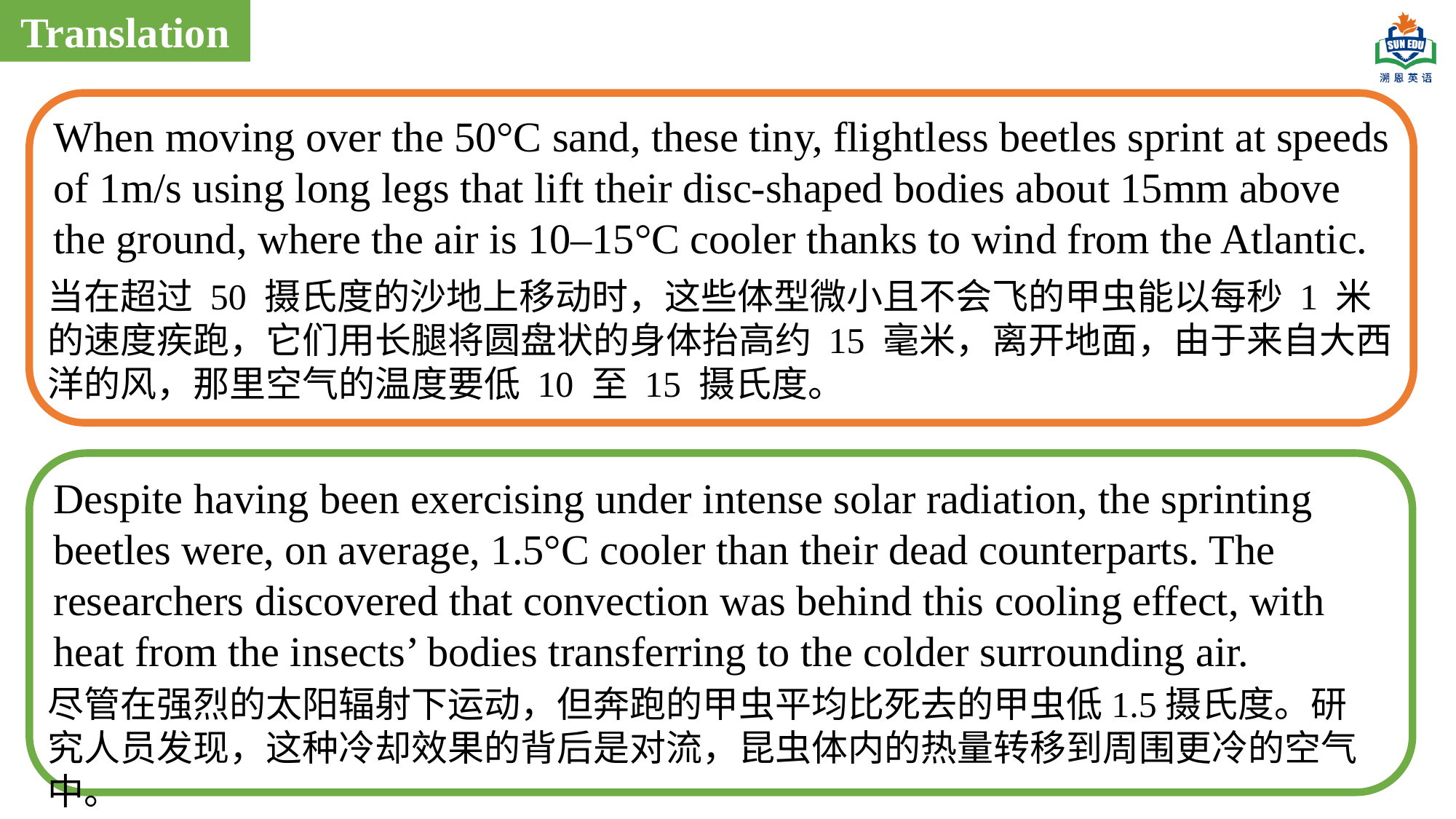

Translation

When moving over the 50°C sand, these tiny, flightless beetles sprint at speeds of 1m/s using long legs that lift their disc-shaped bodies about 15mm above the ground, where the air is 10–15°C cooler thanks to wind from the Atlantic.
当在超过 50 摄氏度的沙地上移动时，这些体型微小且不会飞的甲虫能以每秒 1 米的速度疾跑，它们用长腿将圆盘状的身体抬高约 15 毫米，离开地面，由于来自大西洋的风，那里空气的温度要低 10 至 15 摄氏度。

Despite having been exercising under intense solar radiation, the sprinting beetles were, on average, 1.5°C cooler than their dead counterparts. The researchers discovered that convection was behind this cooling effect, with heat from the insects’ bodies transferring to the colder surrounding air.
尽管在强烈的太阳辐射下运动，但奔跑的甲虫平均比死去的甲虫低1.5摄氏度。研究人员发现，这种冷却效果的背后是对流，昆虫体内的热量转移到周围更冷的空气中。